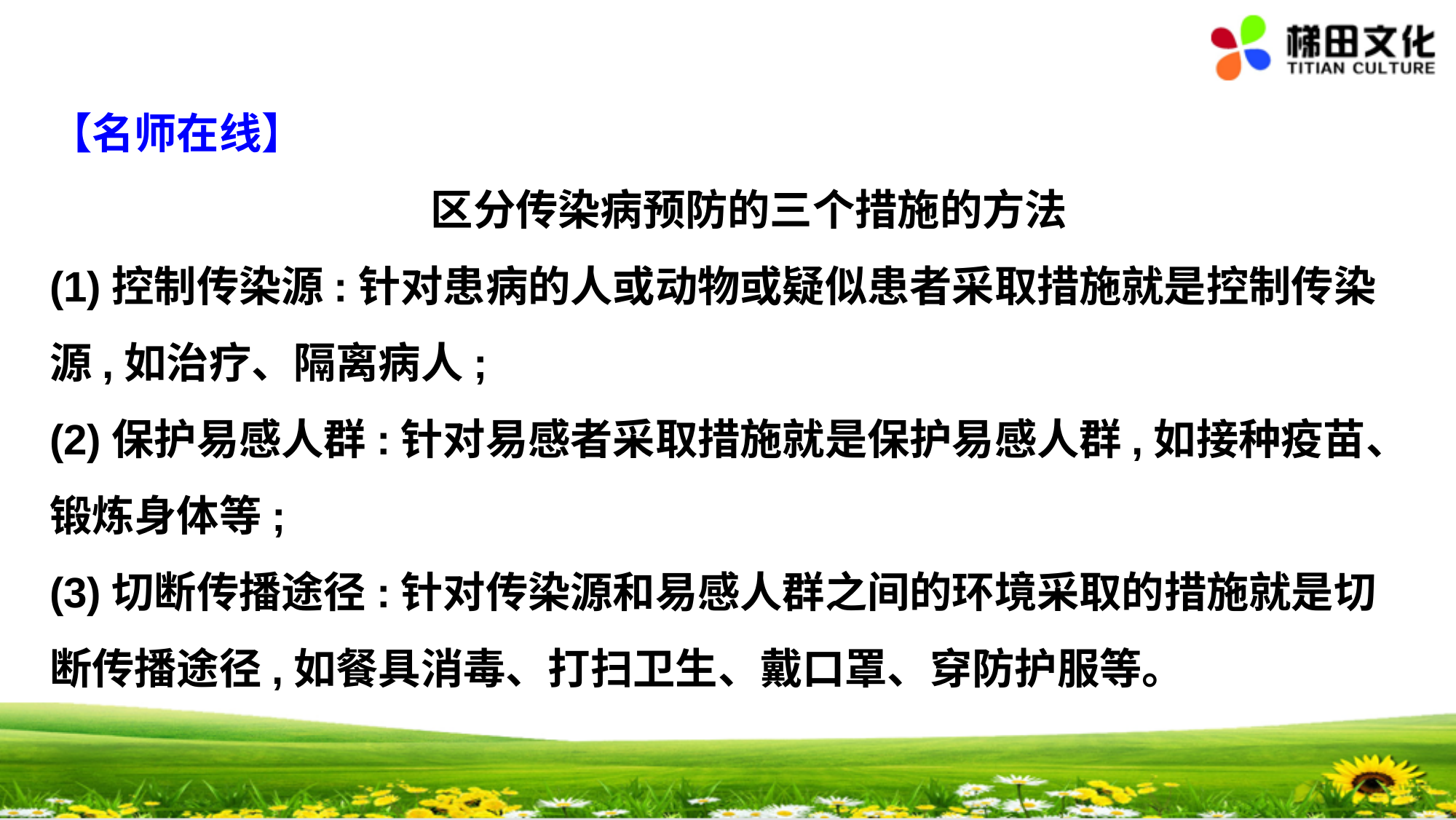

【名师在线】
　区分传染病预防的三个措施的方法
(1)控制传染源:针对患病的人或动物或疑似患者采取措施就是控制传染源,如治疗、隔离病人;
(2)保护易感人群:针对易感者采取措施就是保护易感人群,如接种疫苗、锻炼身体等;
(3)切断传播途径:针对传染源和易感人群之间的环境采取的措施就是切断传播途径,如餐具消毒、打扫卫生、戴口罩、穿防护服等。